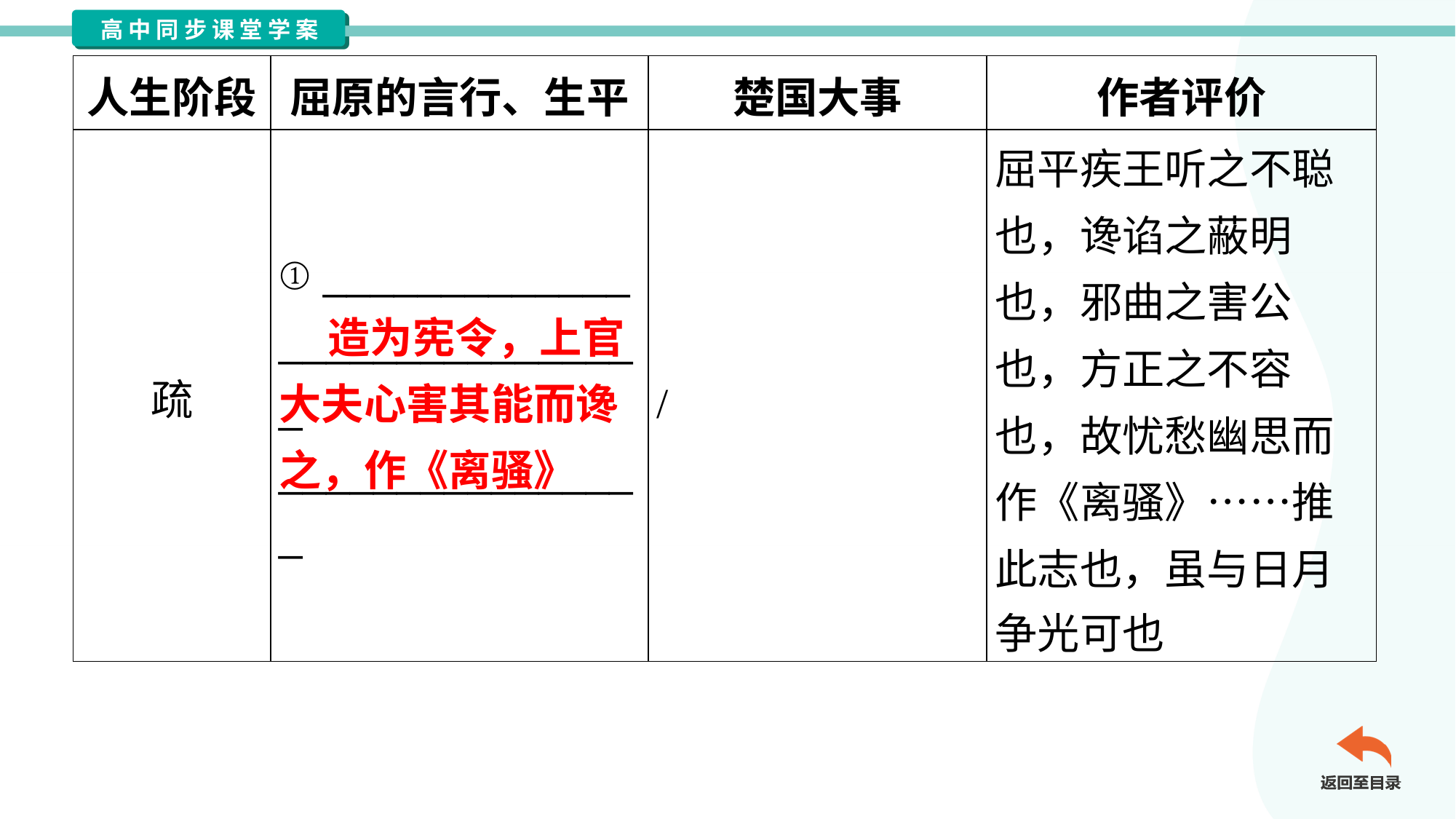

| 人生阶段 | 屈原的言行、生平 | 楚国大事 | 作者评价 |
| --- | --- | --- | --- |
| 疏 | ① \_\_\_\_\_\_\_\_\_\_\_\_\_ \_\_\_\_\_\_\_\_\_\_\_\_\_\_\_\_ \_\_\_\_\_\_\_\_\_\_\_\_\_\_\_\_ | / | 屈平疾王听之不聪 也，谗谄之蔽明 也，邪曲之害公 也，方正之不容 也，故忧愁幽思而 作《离骚》……推 此志也，虽与日月 争光可也 |
    造为宪令，上官大夫心害其能而谗之，作《离骚》